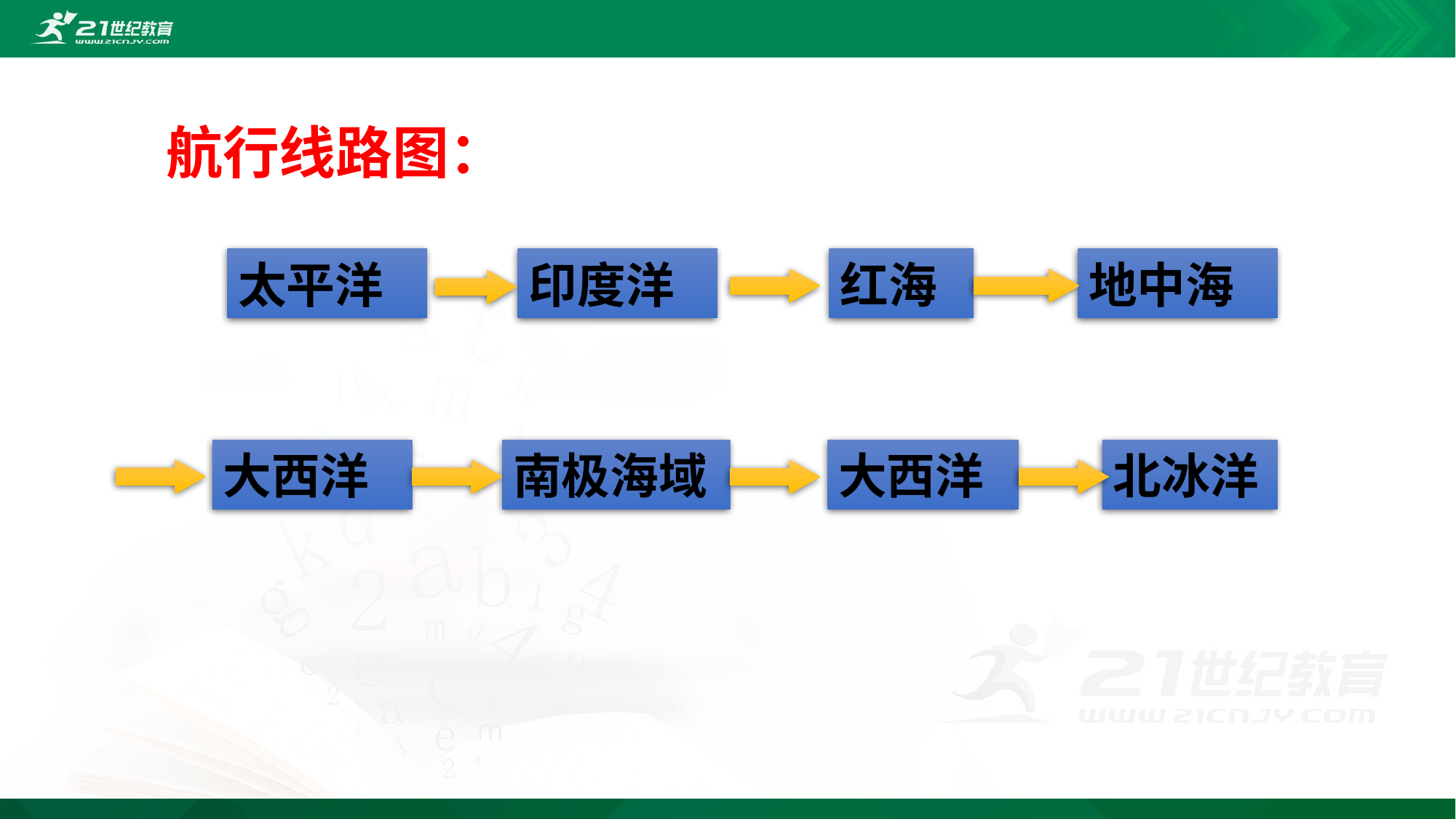

航行线路图：
太平洋
印度洋
红海
地中海

大西洋
南极海域
大西洋
北冰洋